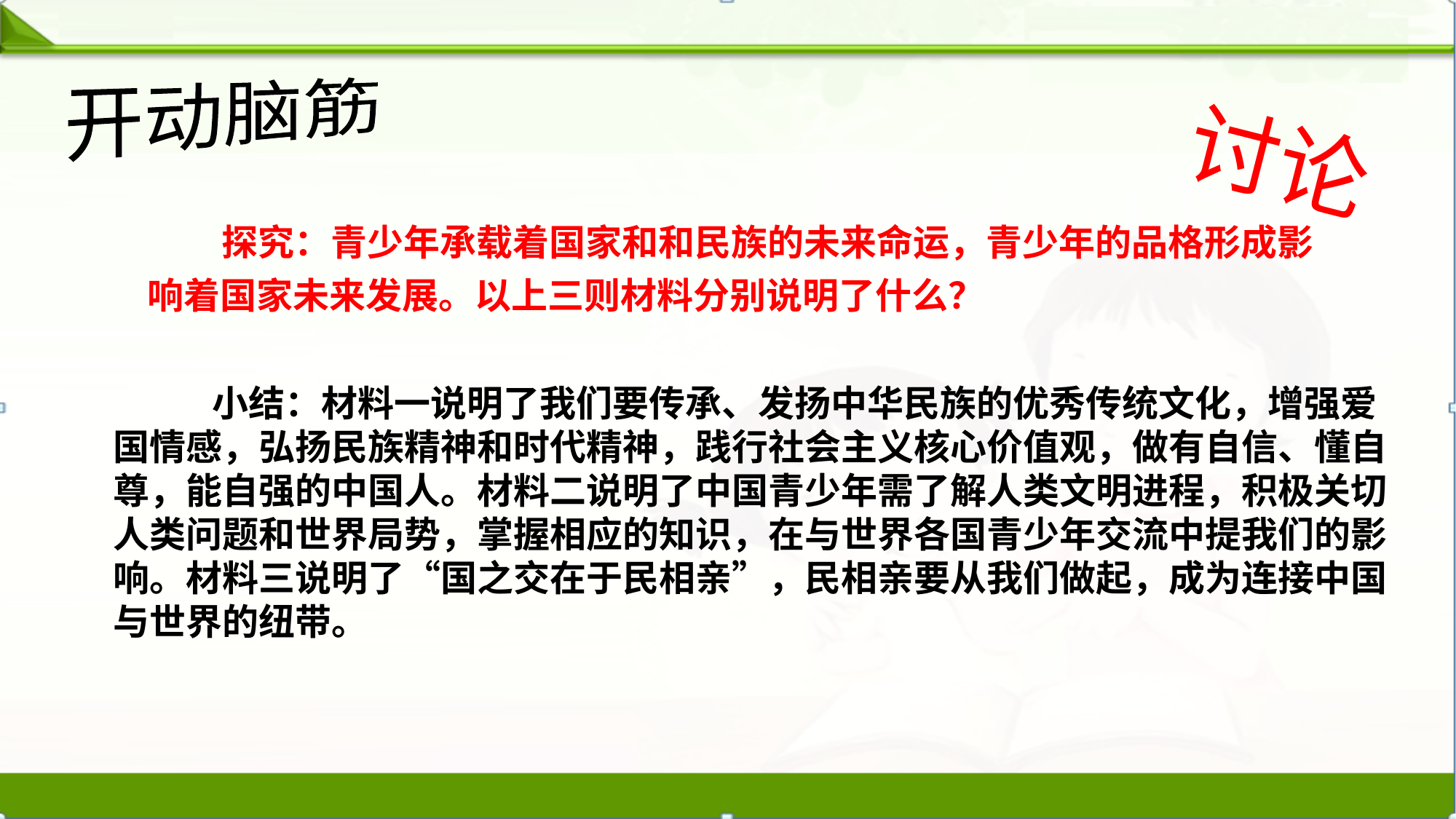

开动脑筋
讨论
        探究：青少年承载着国家和和民族的未来命运，青少年的品格形成影响着国家未来发展。以上三则材料分别说明了什么？
           小结：材料一说明了我们要传承、发扬中华民族的优秀传统文化，增强爱国情感，弘扬民族精神和时代精神，践行社会主义核心价值观，做有自信、懂自尊，能自强的中国人。材料二说明了中国青少年需了解人类文明进程，积极关切人类问题和世界局势，掌握相应的知识，在与世界各国青少年交流中提我们的影响。材料三说明了“国之交在于民相亲”，民相亲要从我们做起，成为连接中国与世界的纽带。